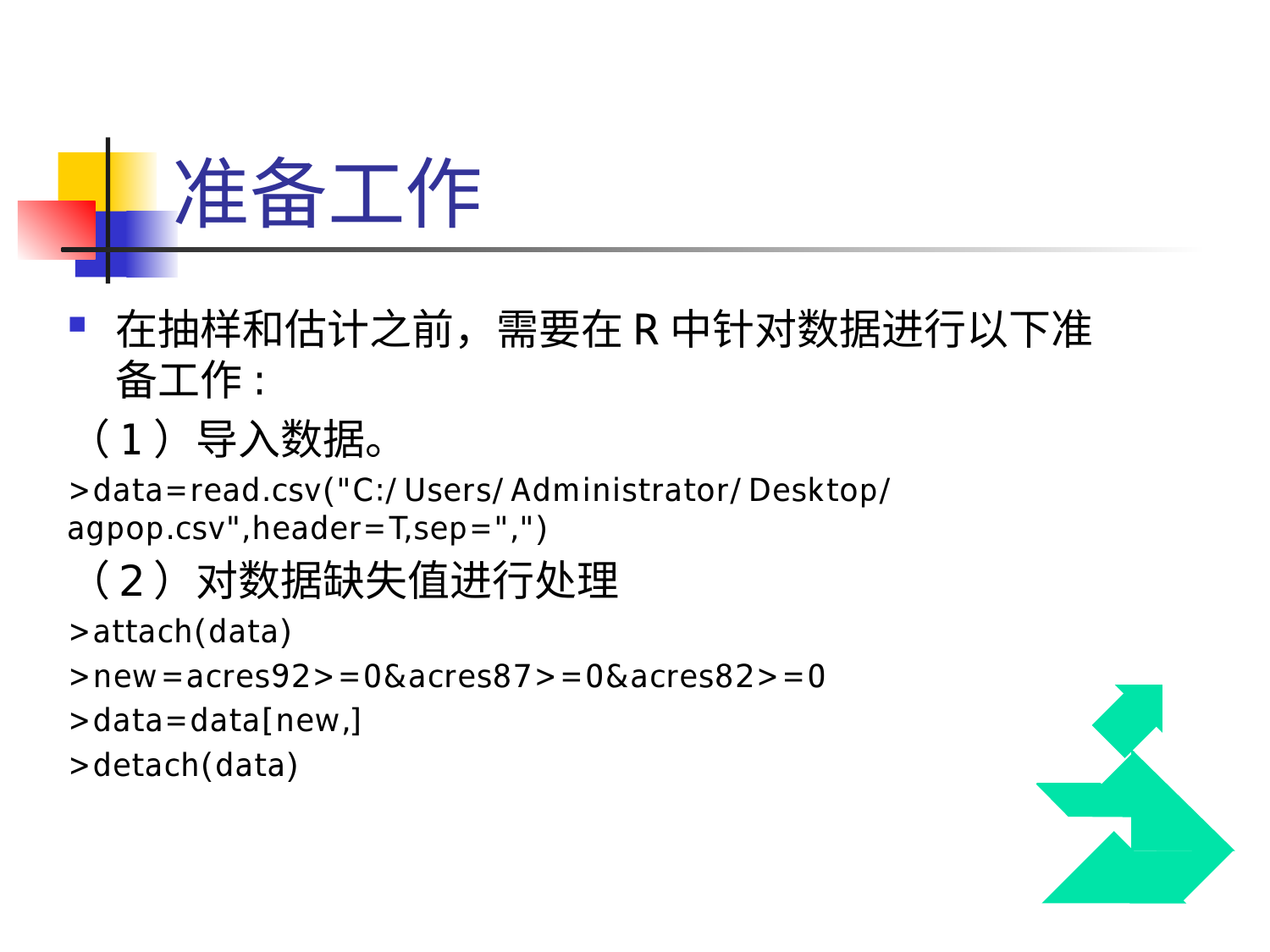

# 准备工作
在抽样和估计之前，需要在R中针对数据进行以下准备工作:
（1）导入数据。
>data=read.csv("C:/Users/Administrator/Desktop/agpop.csv",header=T,sep=",")
（2）对数据缺失值进行处理
>attach(data)
>new=acres92>=0&acres87>=0&acres82>=0
>data=data[new,]
>detach(data)